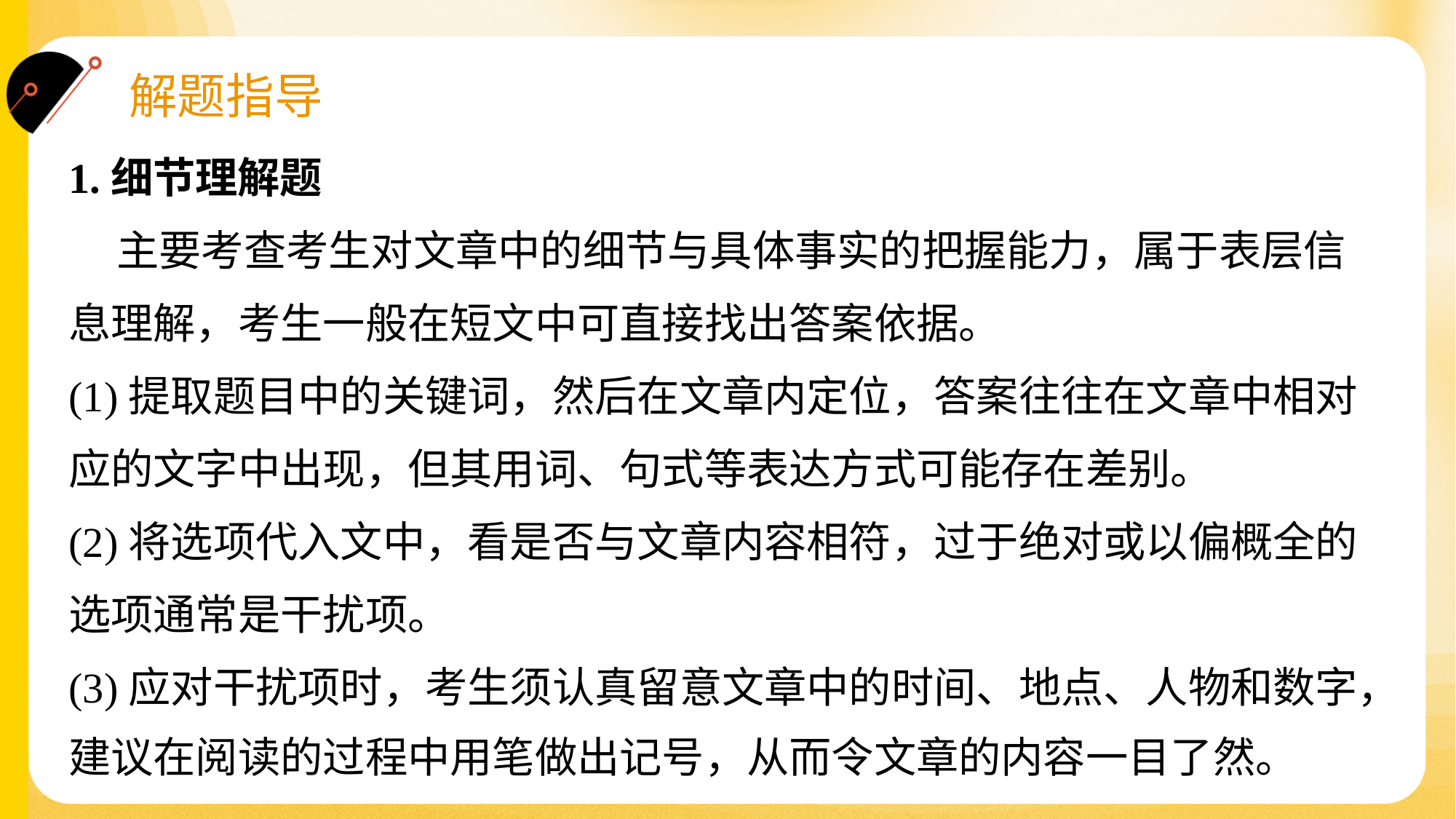

1.细节理解题
    主要考查考生对文章中的细节与具体事实的把握能力，属于表层信
息理解，考生一般在短文中可直接找出答案依据。
(1)提取题目中的关键词，然后在文章内定位，答案往往在文章中相对
应的文字中出现，但其用词、句式等表达方式可能存在差别。
(2)将选项代入文中，看是否与文章内容相符，过于绝对或以偏概全的
选项通常是干扰项。
(3)应对干扰项时，考生须认真留意文章中的时间、地点、人物和数字，
建议在阅读的过程中用笔做出记号，从而令文章的内容一目了然。